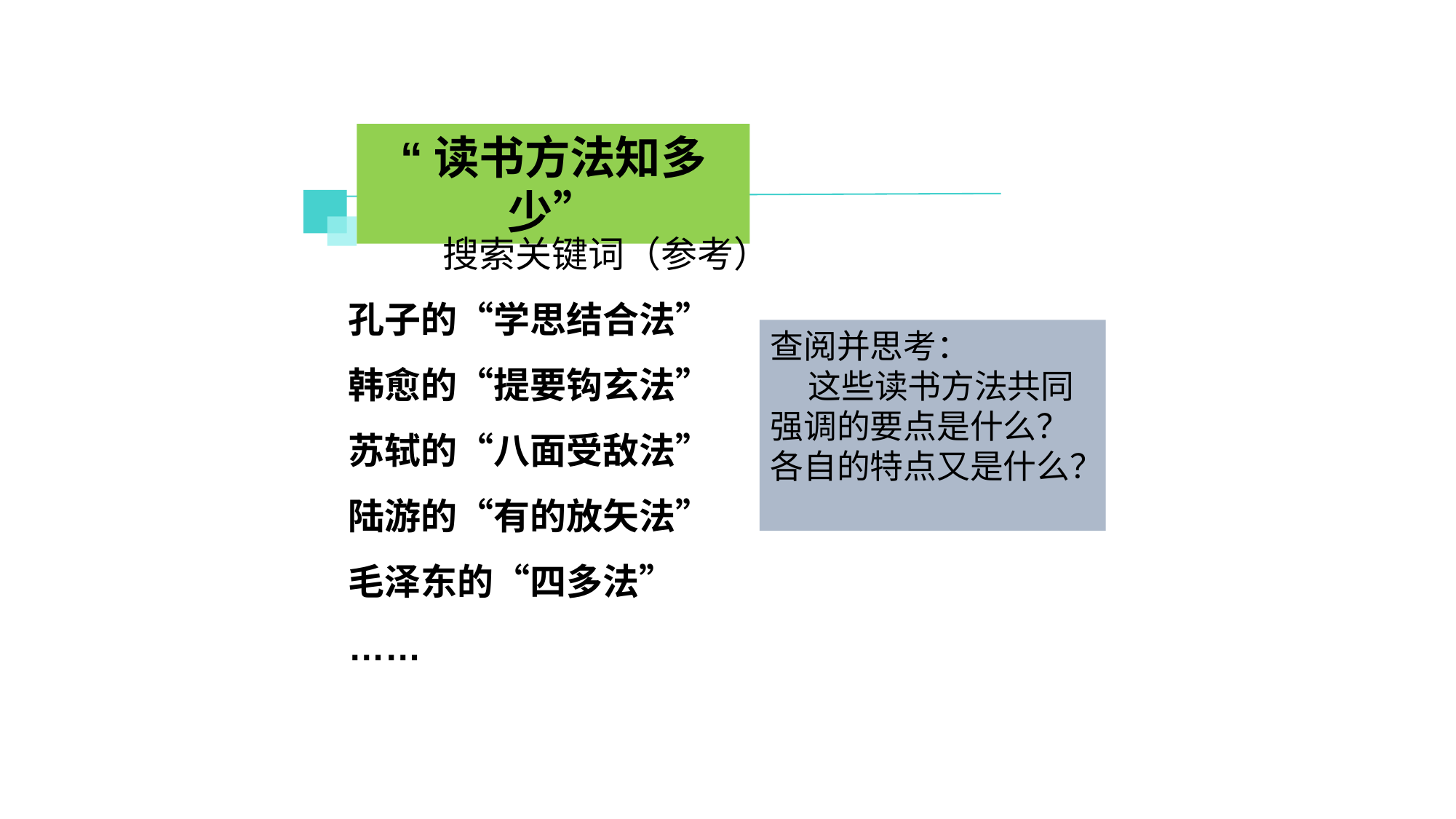

“读书方法知多少”

搜索关键词（参考）
孔子的“学思结合法”
韩愈的“提要钩玄法”
苏轼的“八面受敌法”
陆游的“有的放矢法”
毛泽东的“四多法”
……
查阅并思考：
    这些读书方法共同强调的要点是什么？各自的特点又是什么？